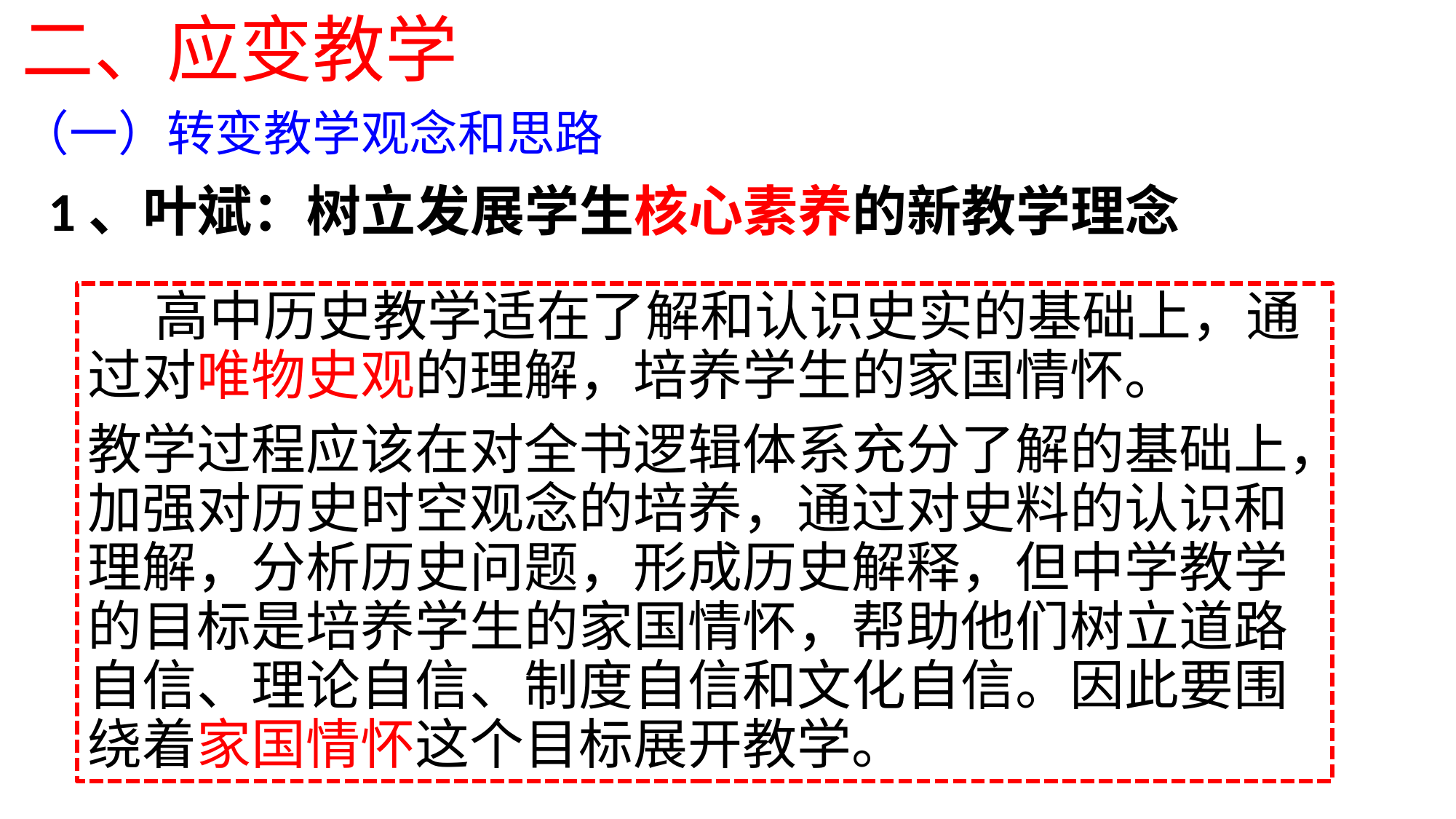

二、应变教学
（一）转变教学观念和思路
1、叶斌：树立发展学生核心素养的新教学理念
      高中历史教学适在了解和认识史实的基础上，通过对唯物史观的理解，培养学生的家国情怀。
教学过程应该在对全书逻辑体系充分了解的基础上，加强对历史时空观念的培养，通过对史料的认识和理解，分析历史问题，形成历史解释，但中学教学的目标是培养学生的家国情怀，帮助他们树立道路自信、理论自信、制度自信和文化自信。因此要围绕着家国情怀这个目标展开教学。